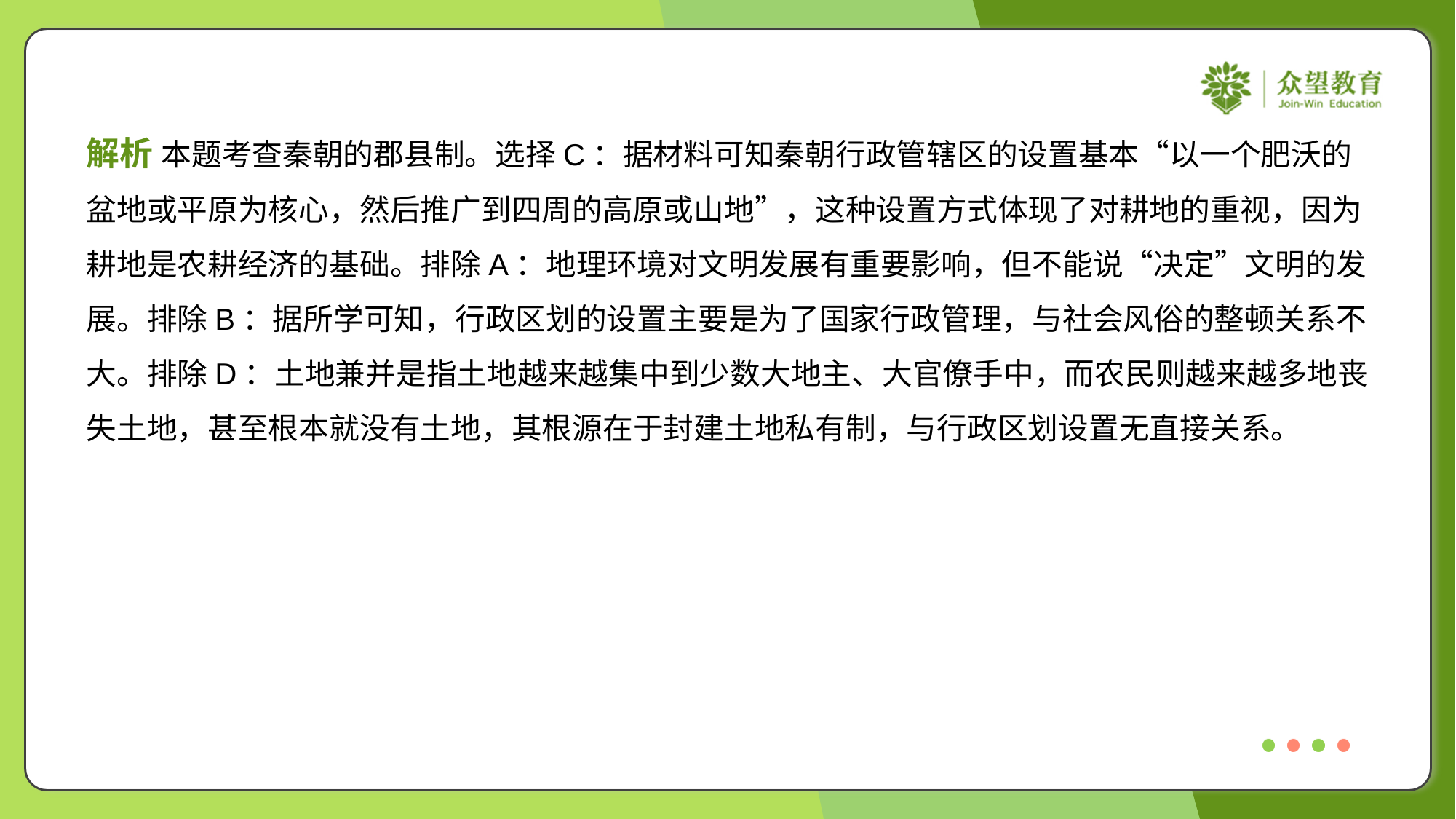

解析 本题考查秦朝的郡县制。选择C：据材料可知秦朝行政管辖区的设置基本“以一个肥沃的
盆地或平原为核心，然后推广到四周的高原或山地”，这种设置方式体现了对耕地的重视，因为
耕地是农耕经济的基础。排除A：地理环境对文明发展有重要影响，但不能说“决定”文明的发
展。排除B：据所学可知，行政区划的设置主要是为了国家行政管理，与社会风俗的整顿关系不
大。排除D：土地兼并是指土地越来越集中到少数大地主、大官僚手中，而农民则越来越多地丧
失土地，甚至根本就没有土地，其根源在于封建土地私有制，与行政区划设置无直接关系。